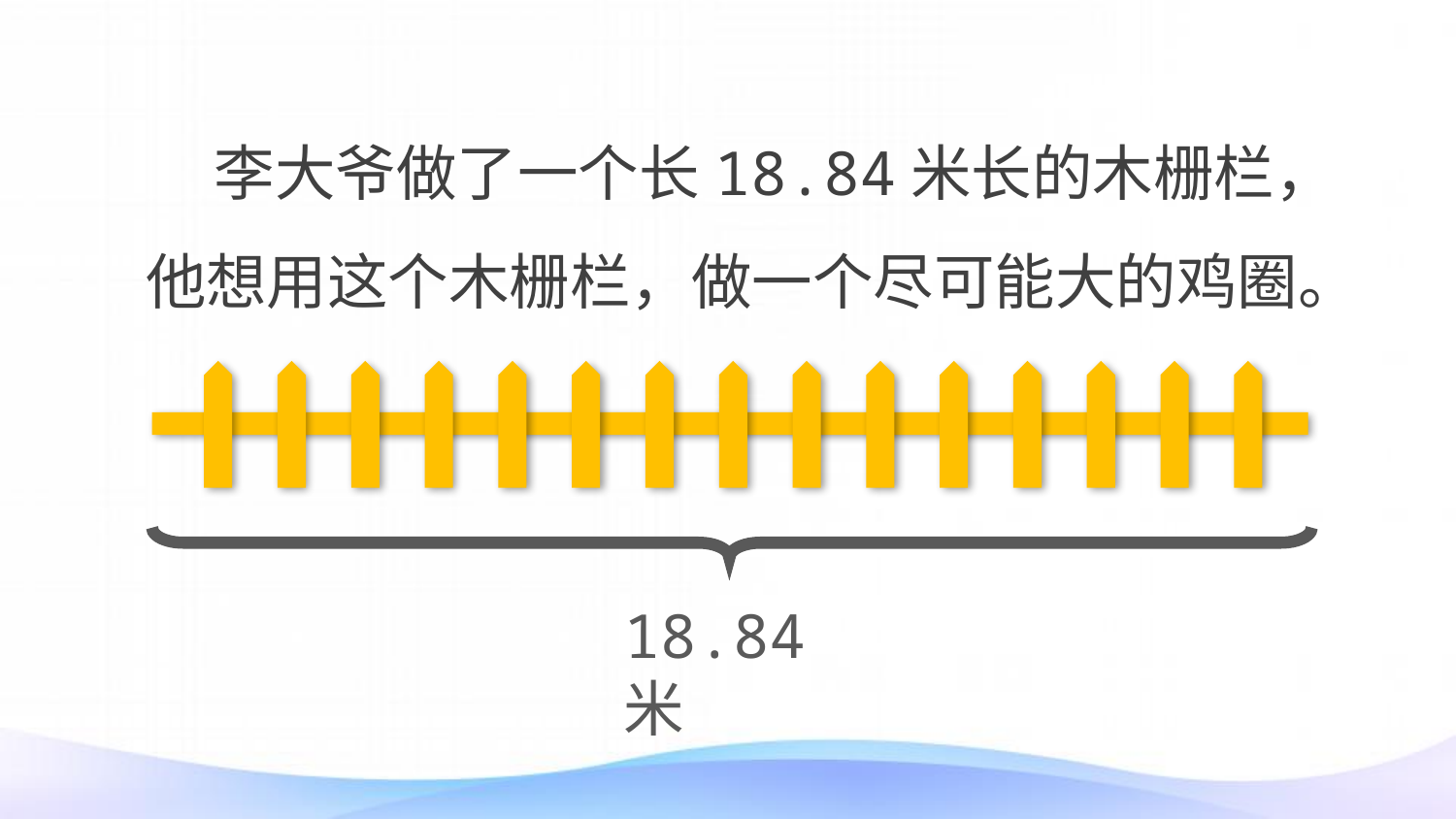

李大爷做了一个长18.84米长的木栅栏，
他想用这个木栅栏，做一个尽可能大的鸡圈。

18.84米